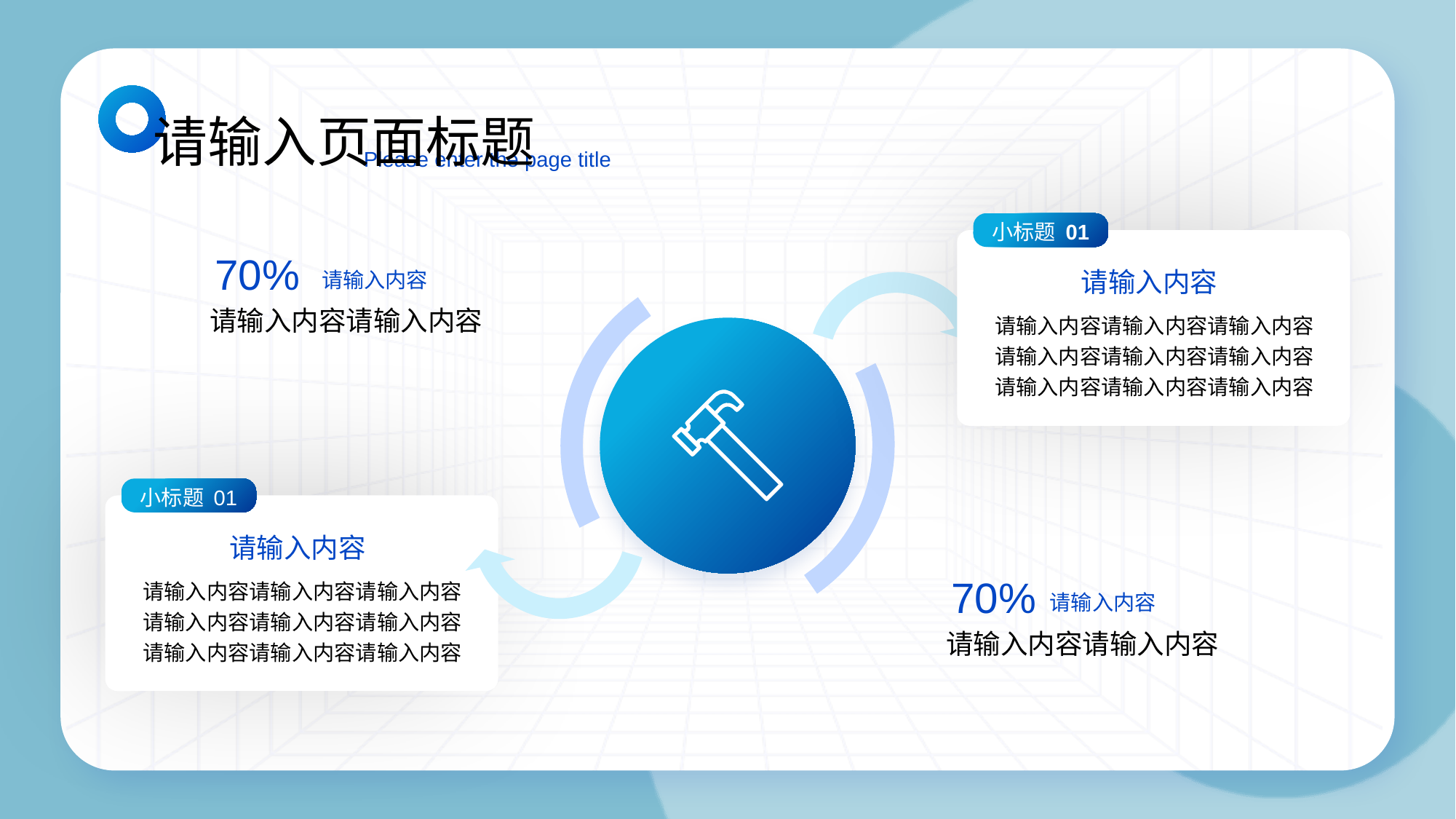

请输入页面标题
Please enter the page title

小标题 01

请输入内容
请输入内容请输入内容请输入内容请输入内容请输入内容请输入内容请输入内容请输入内容请输入内容
70%
请输入内容
请输入内容请输入内容

小标题 01

请输入内容
请输入内容请输入内容请输入内容请输入内容请输入内容请输入内容请输入内容请输入内容请输入内容
70%
请输入内容
请输入内容请输入内容